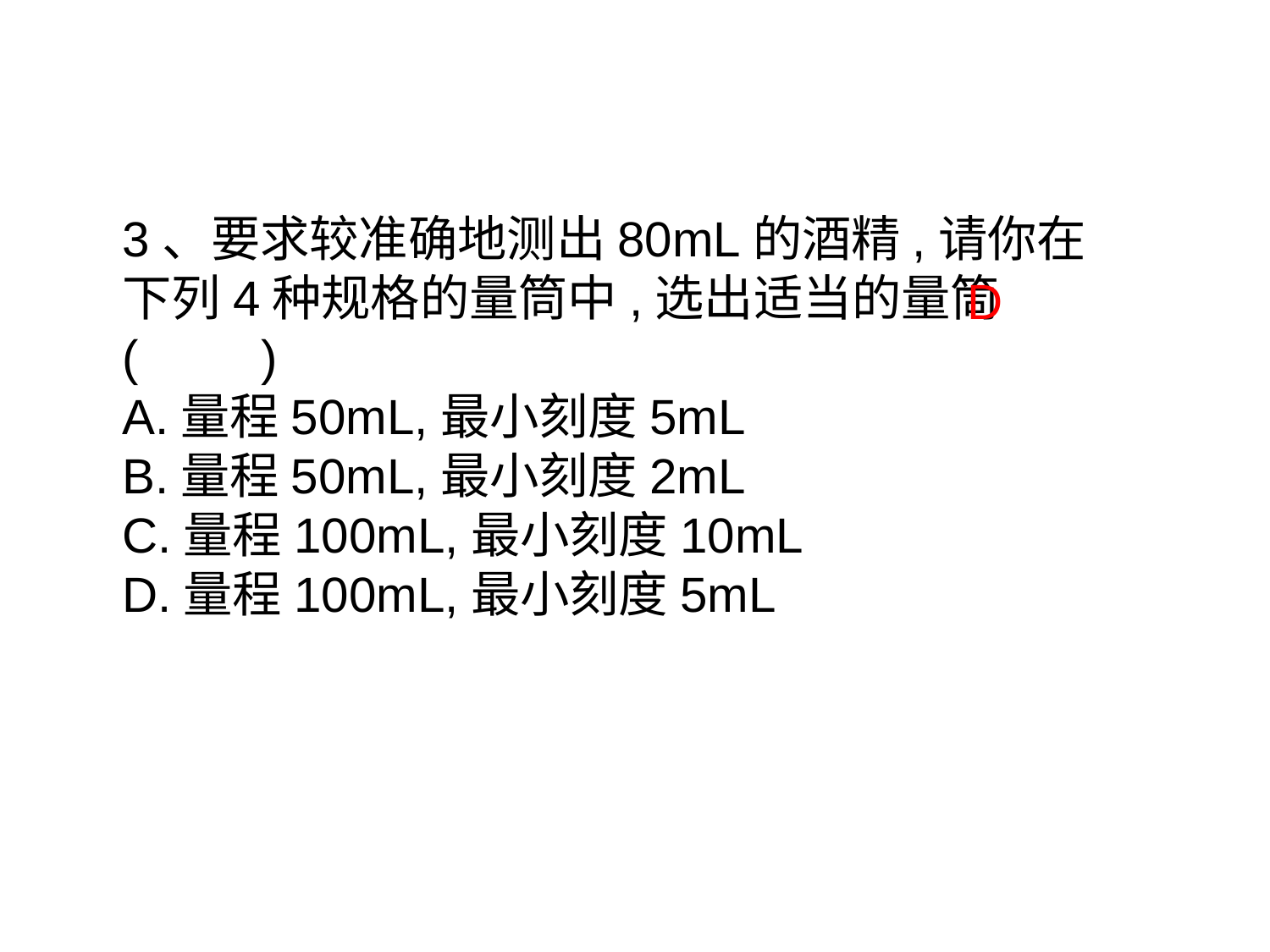

3、要求较准确地测出80mL的酒精,请你在下列4种规格的量筒中,选出适当的量筒　(　　)
A.量程50mL,最小刻度5mL
B.量程50mL,最小刻度2mL
C.量程100mL,最小刻度10mL
D.量程100mL,最小刻度5mL
D